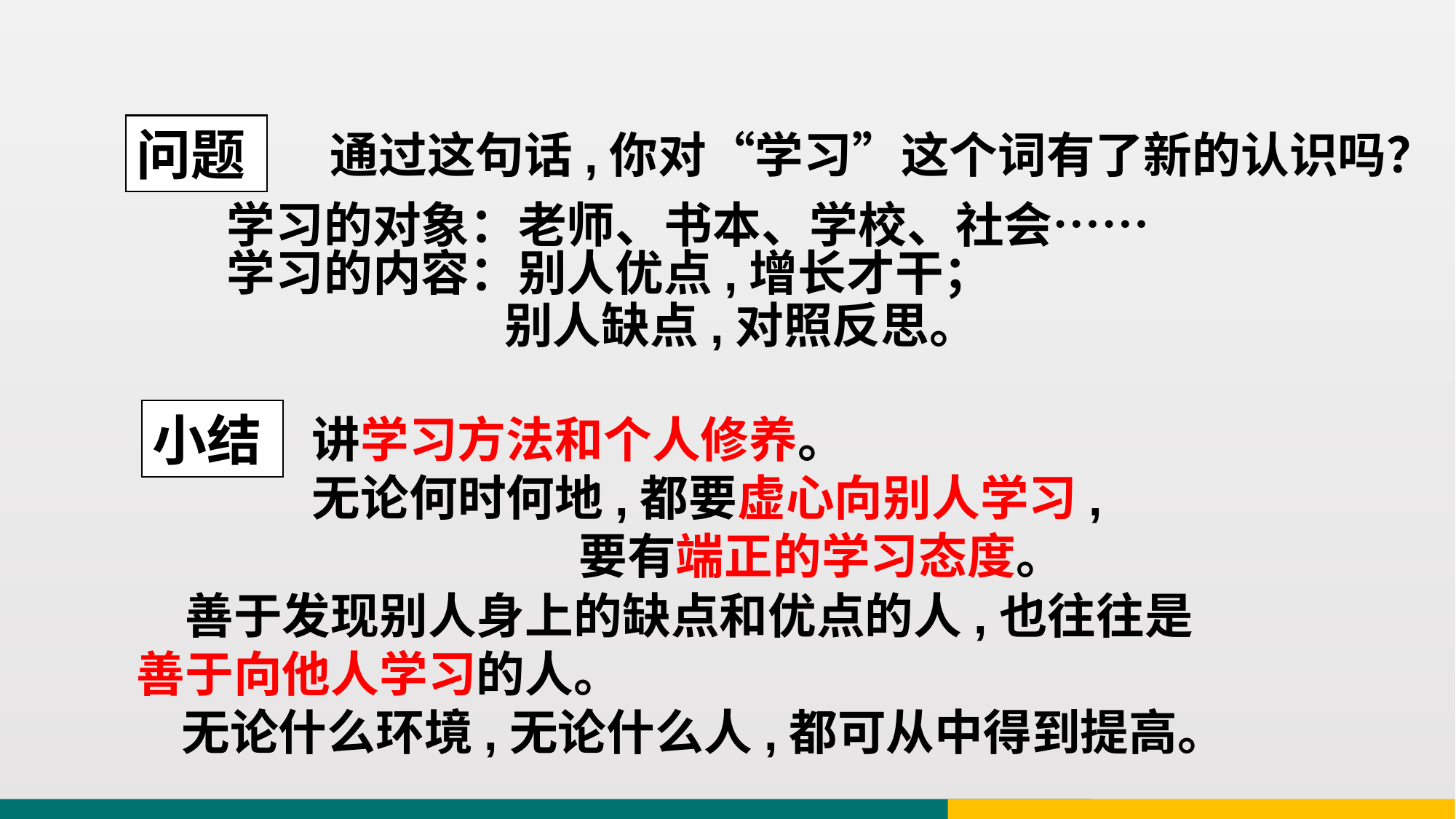

问题
通过这句话,你对“学习”这个词有了新的认识吗？

    学习的对象：老师、书本、学校、社会……

    学习的内容：别人优点,增长才干；
                             别人缺点,对照反思。

小结
讲学习方法和个人修养。
无论何时何地,都要虚心向别人学习,
                       要有端正的学习态度。

    善于发现别人身上的缺点和优点的人,也往往是善于向他人学习的人。
   无论什么环境,无论什么人,都可从中得到提高。